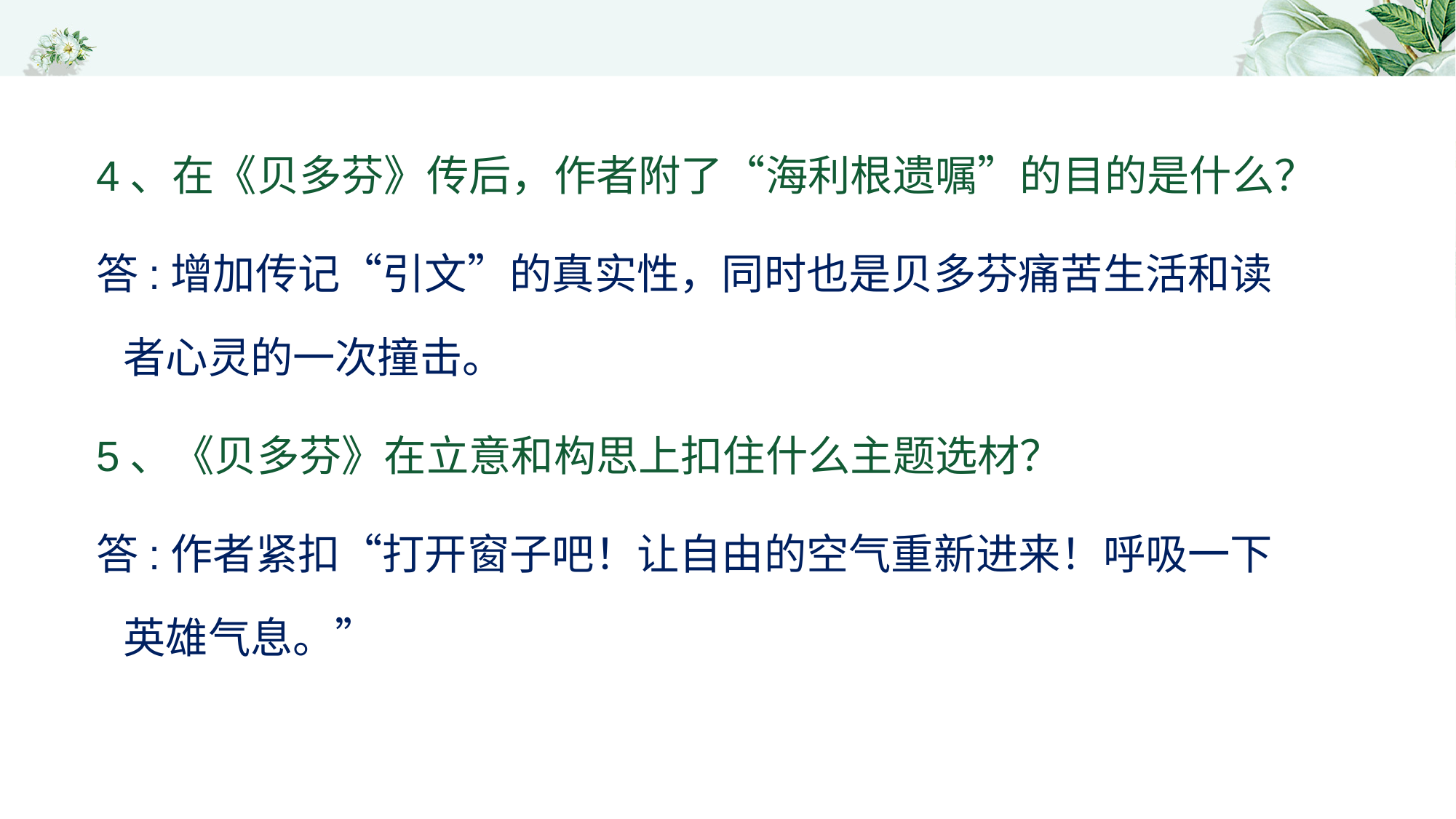

4、在《贝多芬》传后，作者附了“海利根遗嘱”的目的是什么？
答:增加传记“引文”的真实性，同时也是贝多芬痛苦生活和读者心灵的一次撞击。
5、《贝多芬》在立意和构思上扣住什么主题选材？
答:作者紧扣“打开窗子吧！让自由的空气重新进来！呼吸一下英雄气息。”